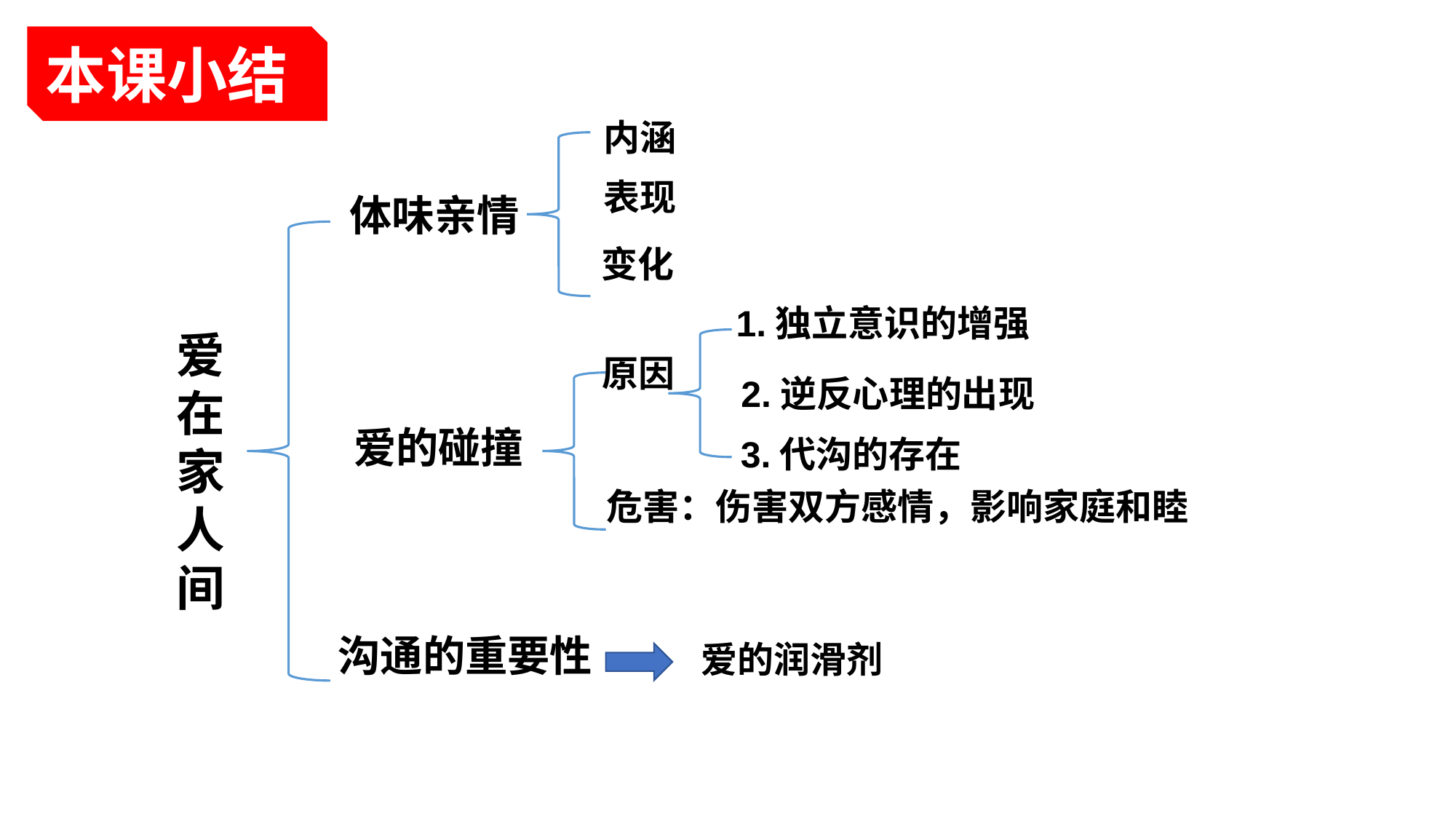

本课小结
内涵

表现
体味亲情

变化
1.独立意识的增强
爱
在
家
人
间

原因
2.逆反心理的出现

爱的碰撞
3.代沟的存在
危害：伤害双方感情，影响家庭和睦
沟通的重要性
爱的润滑剂